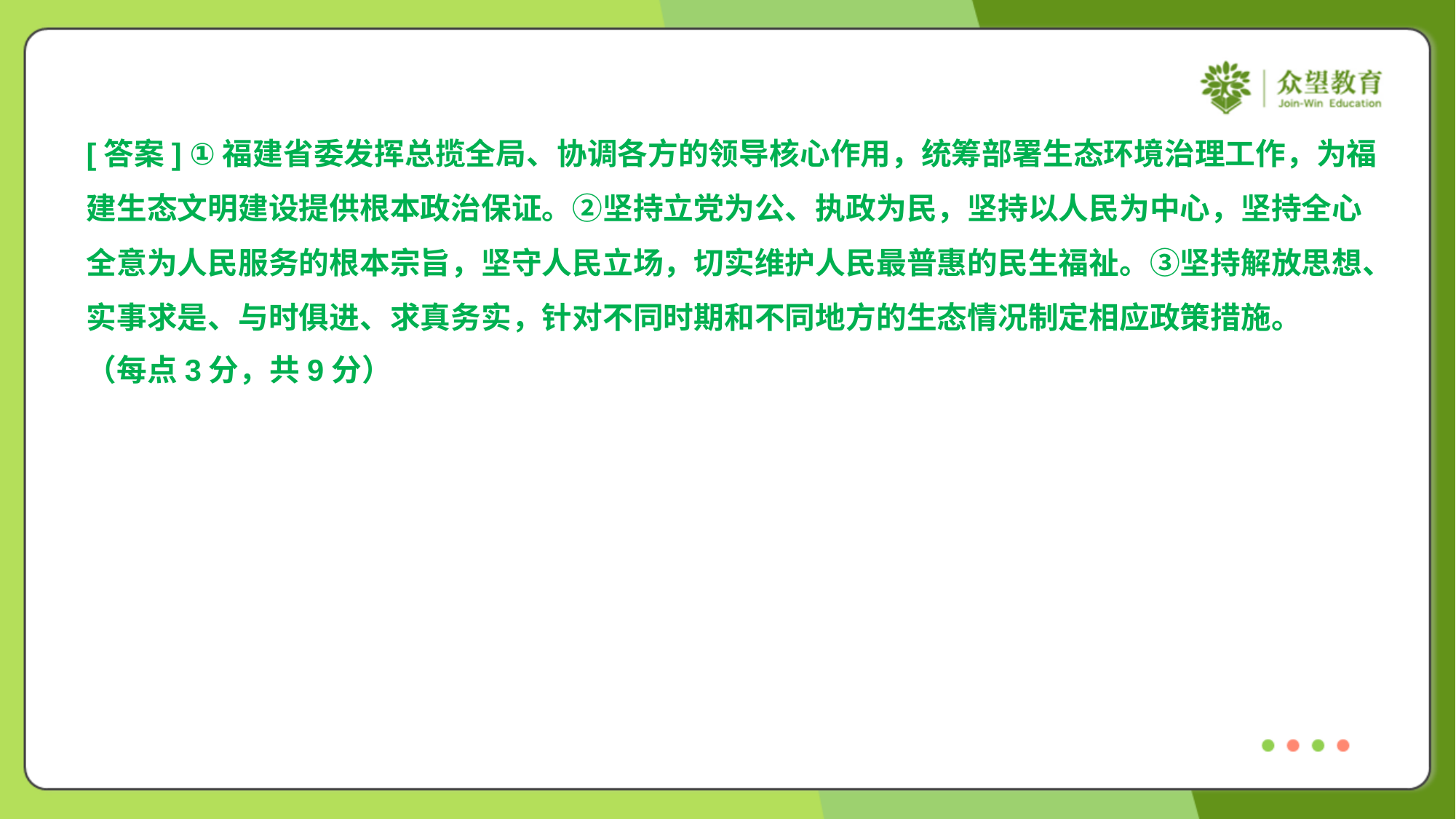

[答案] ①福建省委发挥总揽全局、协调各方的领导核心作用，统筹部署生态环境治理工作，为福
建生态文明建设提供根本政治保证。②坚持立党为公、执政为民，坚持以人民为中心，坚持全心
全意为人民服务的根本宗旨，坚守人民立场，切实维护人民最普惠的民生福祉。③坚持解放思想、
实事求是、与时俱进、求真务实，针对不同时期和不同地方的生态情况制定相应政策措施。
（每点3分，共9分）